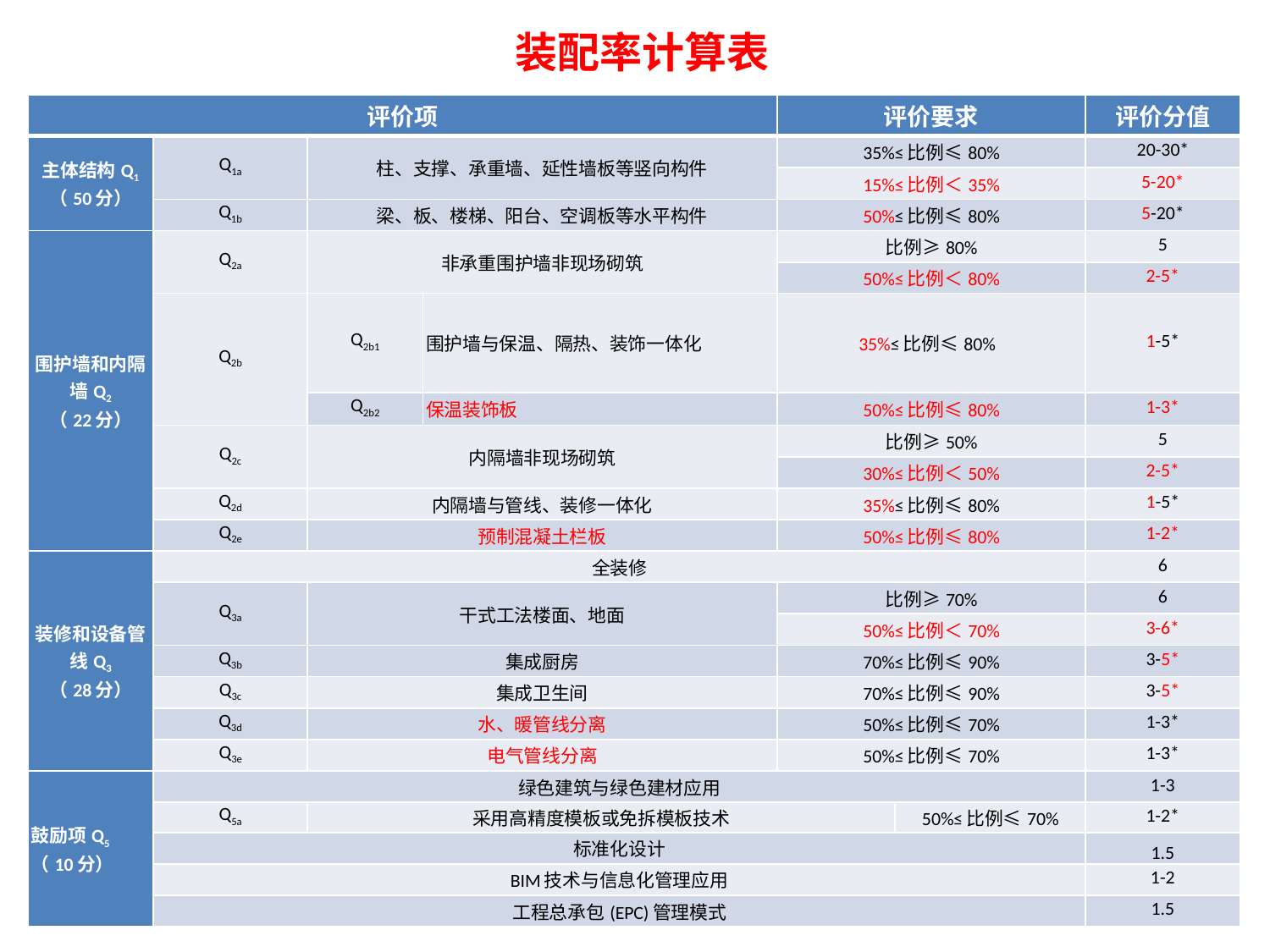

装配率计算表
| 评价项 |  |  |  | 评价要求 |  | 评价分值 |
| --- | --- | --- | --- | --- | --- | --- |
| 主体结构Q1 （50分） | Q1a | 柱、支撑、承重墙、延性墙板等竖向构件 |  | 35%≤比例≤80% |  | 20-30\* |
|  |  |  |  | 15%≤比例＜35% |  | 5-20\* |
|  | Q1b | 梁、板、楼梯、阳台、空调板等水平构件 |  | 50%≤比例≤80% |  | 5-20\* |
| 围护墙和内隔墙Q2 （22分） | Q2a | 非承重围护墙非现场砌筑 |  | 比例≥80% |  | 5 |
|  |  |  |  | 50%≤比例＜80% |  | 2-5\* |
|  | Q2b | Q2b1 | 围护墙与保温、隔热、装饰一体化 | 35%≤比例≤80% |  | 1-5\* |
|  |  | Q2b2 | 保温装饰板 | 50%≤比例≤80% |  | 1-3\* |
|  | Q2c | 内隔墙非现场砌筑 |  | 比例≥50% |  | 5 |
|  |  |  |  | 30%≤比例＜50% |  | 2-5\* |
|  | Q2d | 内隔墙与管线、装修一体化 |  | 35%≤比例≤80% |  | 1-5\* |
|  | Q2e | 预制混凝土栏板 |  | 50%≤比例≤80% |  | 1-2\* |
| 装修和设备管线Q3 （28分） | 全装修 |  |  |  |  | 6 |
|  | Q3a | 干式工法楼面、地面 |  | 比例≥70% |  | 6 |
|  |  |  |  | 50%≤比例＜70% |  | 3-6\* |
|  | Q3b | 集成厨房 |  | 70%≤比例≤90% |  | 3-5\* |
|  | Q3c | 集成卫生间 |  | 70%≤比例≤90% |  | 3-5\* |
|  | Q3d | 水、暖管线分离 |  | 50%≤比例≤70% |  | 1-3\* |
|  | Q3e | 电气管线分离 |  | 50%≤比例≤70% |  | 1-3\* |
| 鼓励项Q5 （10分） | 绿色建筑与绿色建材应用 |  |  |  |  | 1-3 |
|  | Q5a | 采用高精度模板或免拆模板技术 |  |  | 50%≤比例≤70% | 1-2\* |
|  | 标准化设计 |  |  |  |  | 1.5 |
|  | BIM技术与信息化管理应用 |  |  |  |  | 1-2 |
|  | 工程总承包(EPC)管理模式 |  |  |  |  | 1.5 |